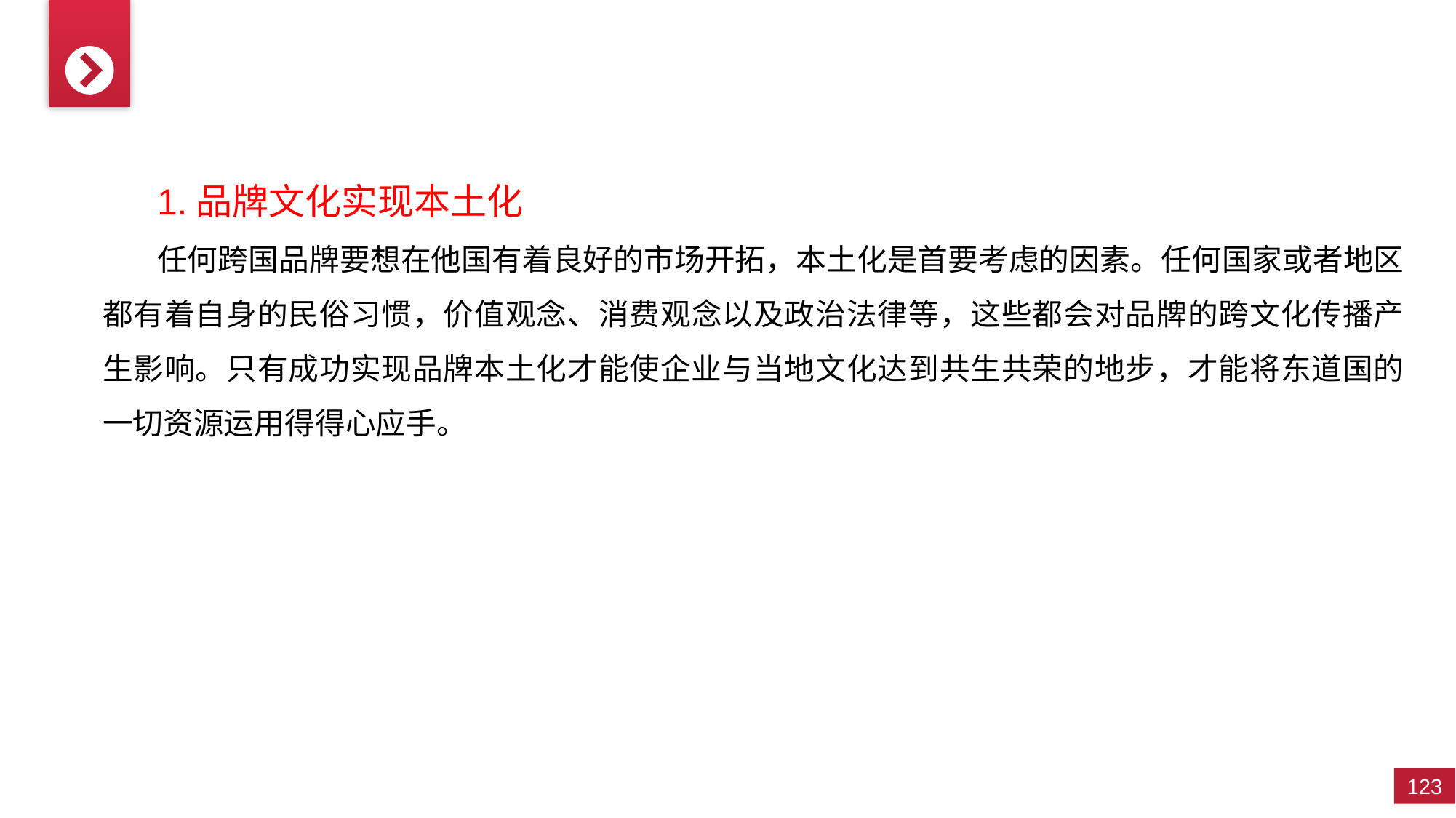

1.品牌文化实现本土化
任何跨国品牌要想在他国有着良好的市场开拓，本土化是首要考虑的因素。任何国家或者地区都有着自身的民俗习惯，价值观念、消费观念以及政治法律等，这些都会对品牌的跨文化传播产生影响。只有成功实现品牌本土化才能使企业与当地文化达到共生共荣的地步，才能将东道国的一切资源运用得得心应手。